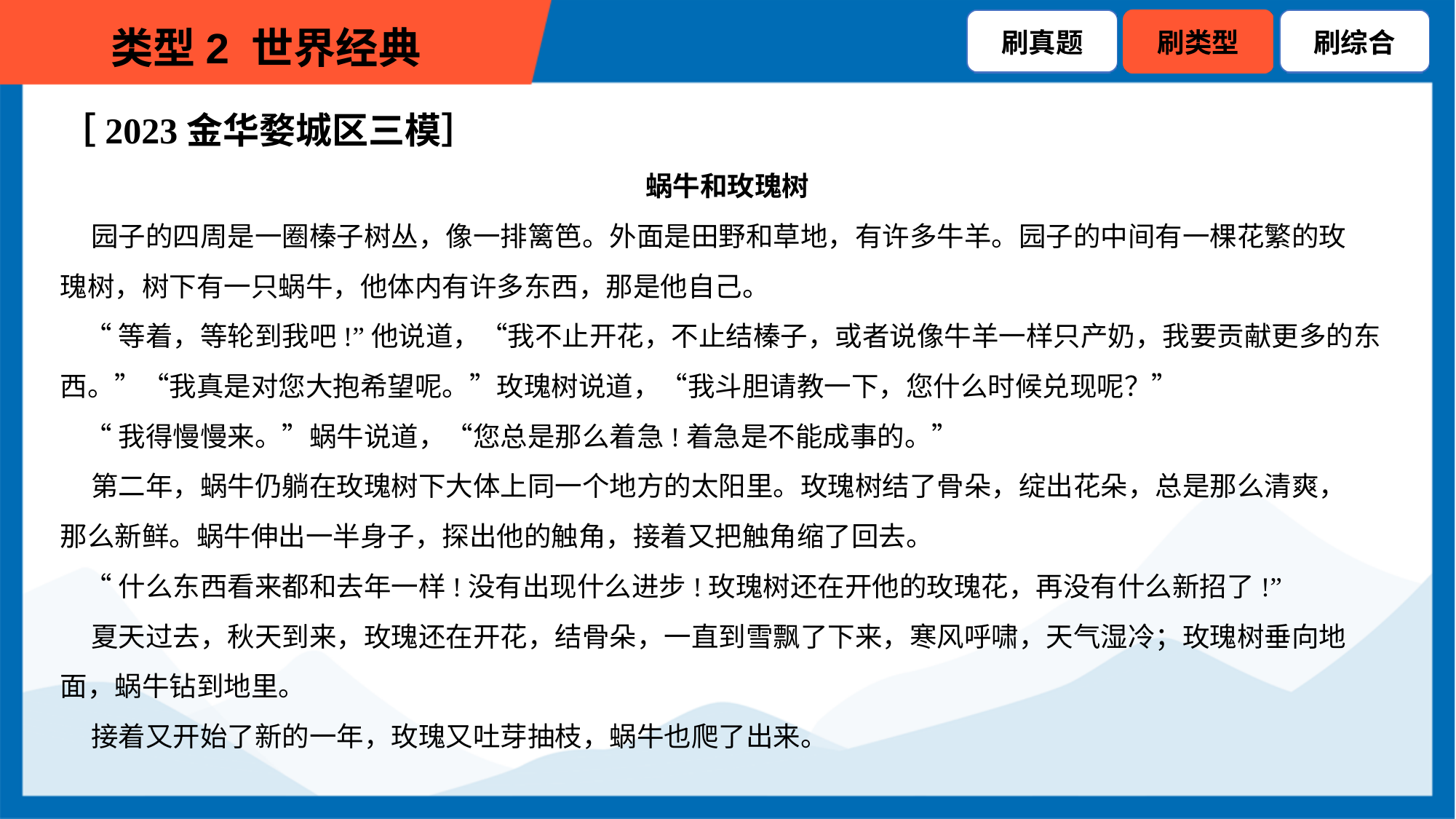

［2023金华婺城区三模］
蜗牛和玫瑰树
    园子的四周是一圈榛子树丛，像一排篱笆。外面是田野和草地，有许多牛羊。园子的中间有一棵花繁的玫
瑰树，树下有一只蜗牛，他体内有许多东西，那是他自己。
    “等着，等轮到我吧!”他说道，“我不止开花，不止结榛子，或者说像牛羊一样只产奶，我要贡献更多的东
西。”“我真是对您大抱希望呢。”玫瑰树说道，“我斗胆请教一下，您什么时候兑现呢？”
    “我得慢慢来。”蜗牛说道，“您总是那么着急!着急是不能成事的。”
    第二年，蜗牛仍躺在玫瑰树下大体上同一个地方的太阳里。玫瑰树结了骨朵，绽出花朵，总是那么清爽，
那么新鲜。蜗牛伸出一半身子，探出他的触角，接着又把触角缩了回去。
    “什么东西看来都和去年一样!没有出现什么进步!玫瑰树还在开他的玫瑰花，再没有什么新招了!”
    夏天过去，秋天到来，玫瑰还在开花，结骨朵，一直到雪飘了下来，寒风呼啸，天气湿冷；玫瑰树垂向地
面，蜗牛钻到地里。
    接着又开始了新的一年，玫瑰又吐芽抽枝，蜗牛也爬了出来。